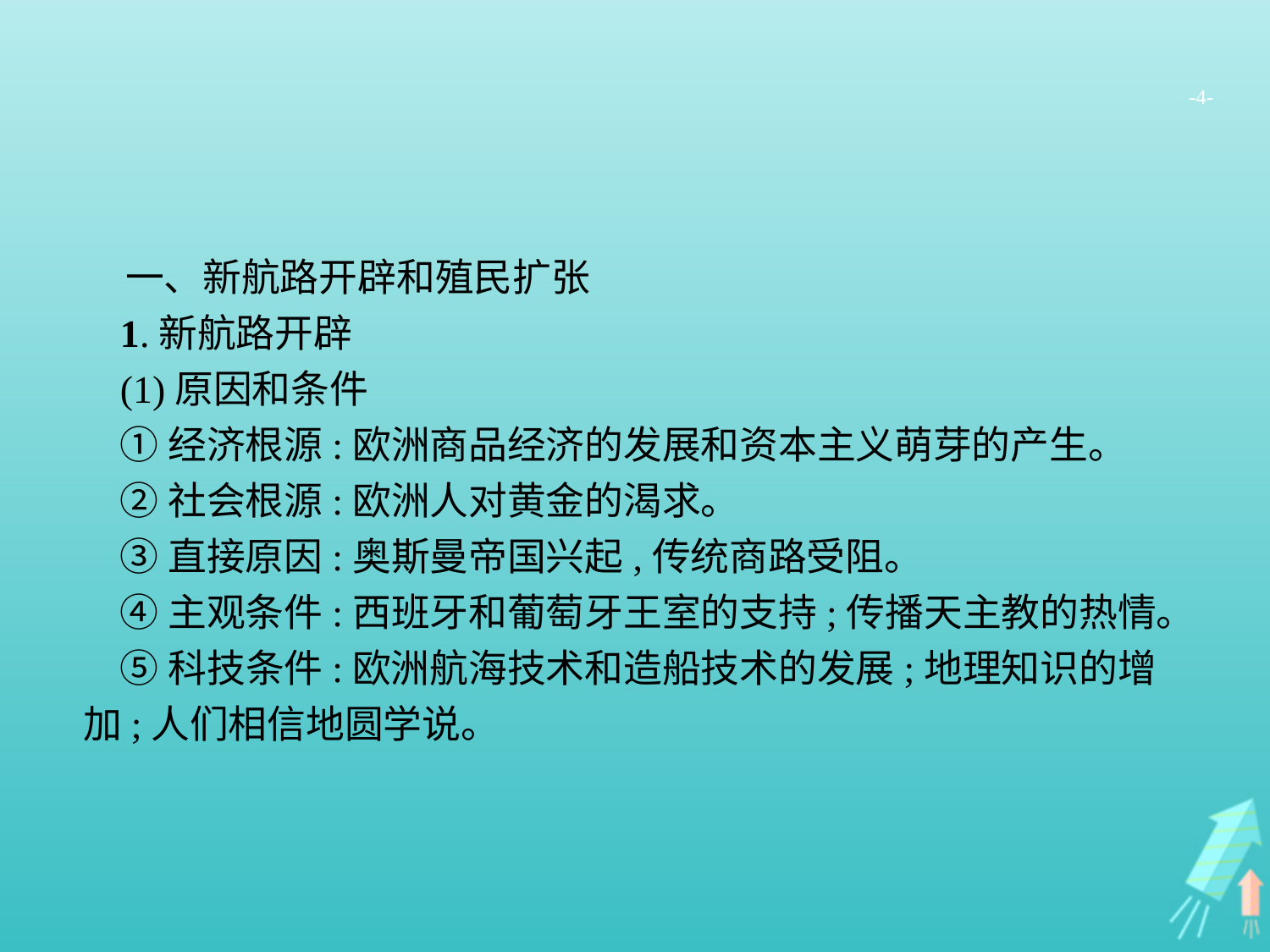

-4-
一、新航路开辟和殖民扩张
1.新航路开辟
(1)原因和条件
①经济根源:欧洲商品经济的发展和资本主义萌芽的产生。
②社会根源:欧洲人对黄金的渴求。
③直接原因:奥斯曼帝国兴起,传统商路受阻。
④主观条件:西班牙和葡萄牙王室的支持;传播天主教的热情。
⑤科技条件:欧洲航海技术和造船技术的发展;地理知识的增加;人们相信地圆学说。